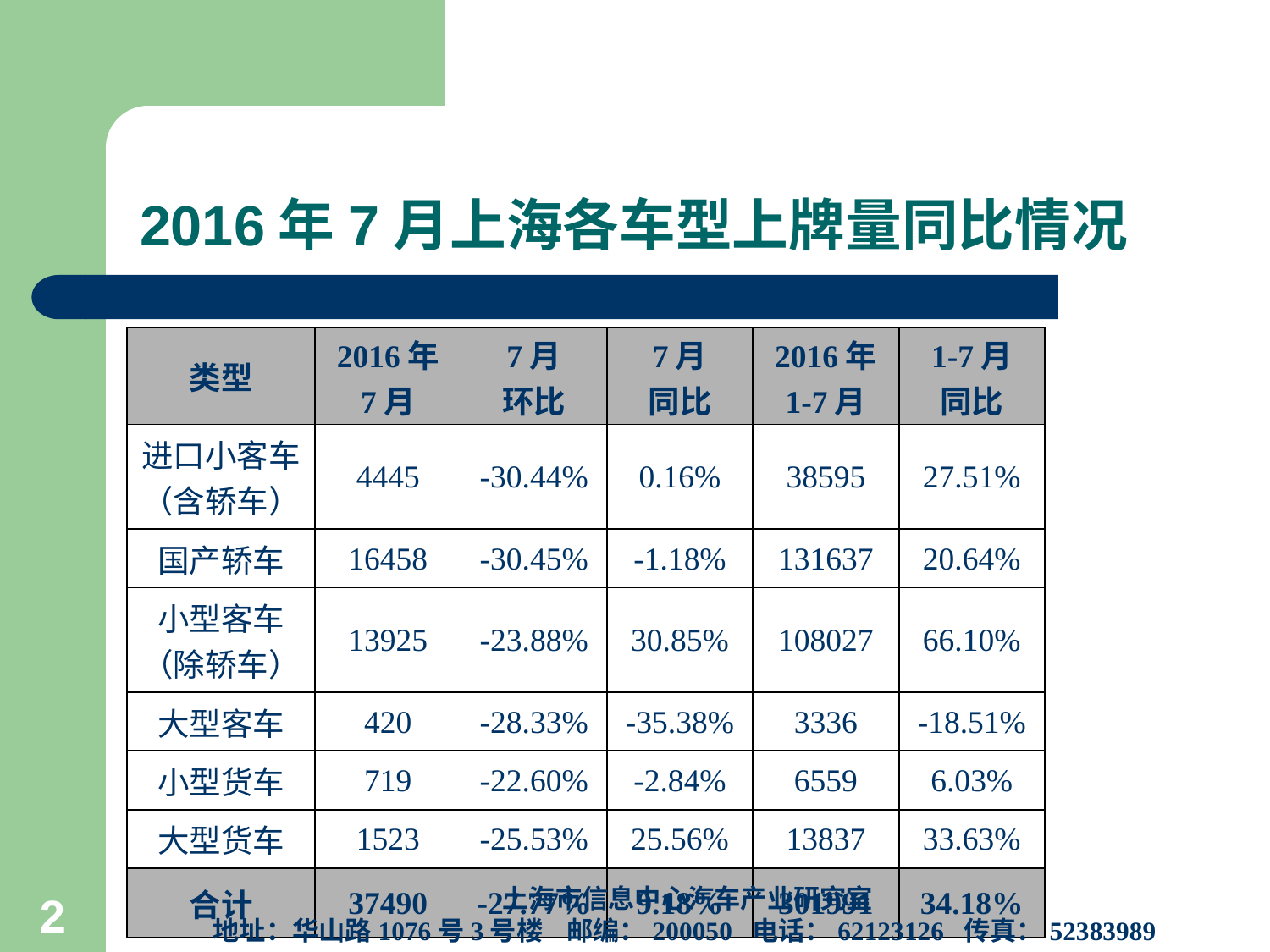

# 2016年7月上海各车型上牌量同比情况

| 类型 | 2016年 7月 | 7月 环比 | 7月 同比 | 2016年 1-7月 | 1-7月 同比 |
| --- | --- | --- | --- | --- | --- |
| 进口小客车 （含轿车） | 4445 | -30.44% | 0.16% | 38595 | 27.51% |
| 国产轿车 | 16458 | -30.45% | -1.18% | 131637 | 20.64% |
| 小型客车 （除轿车） | 13925 | -23.88% | 30.85% | 108027 | 66.10% |
| 大型客车 | 420 | -28.33% | -35.38% | 3336 | -18.51% |
| 小型货车 | 719 | -22.60% | -2.84% | 6559 | 6.03% |
| 大型货车 | 1523 | -25.53% | 25.56% | 13837 | 33.63% |
| 合计 | 37490 | -27.77% | 9.18% | 301991 | 34.18% |
上海市信息中心汽车产业研究室
地址：华山路1076号3号楼    邮编：200050  电话：62123126  传真：52383989
2